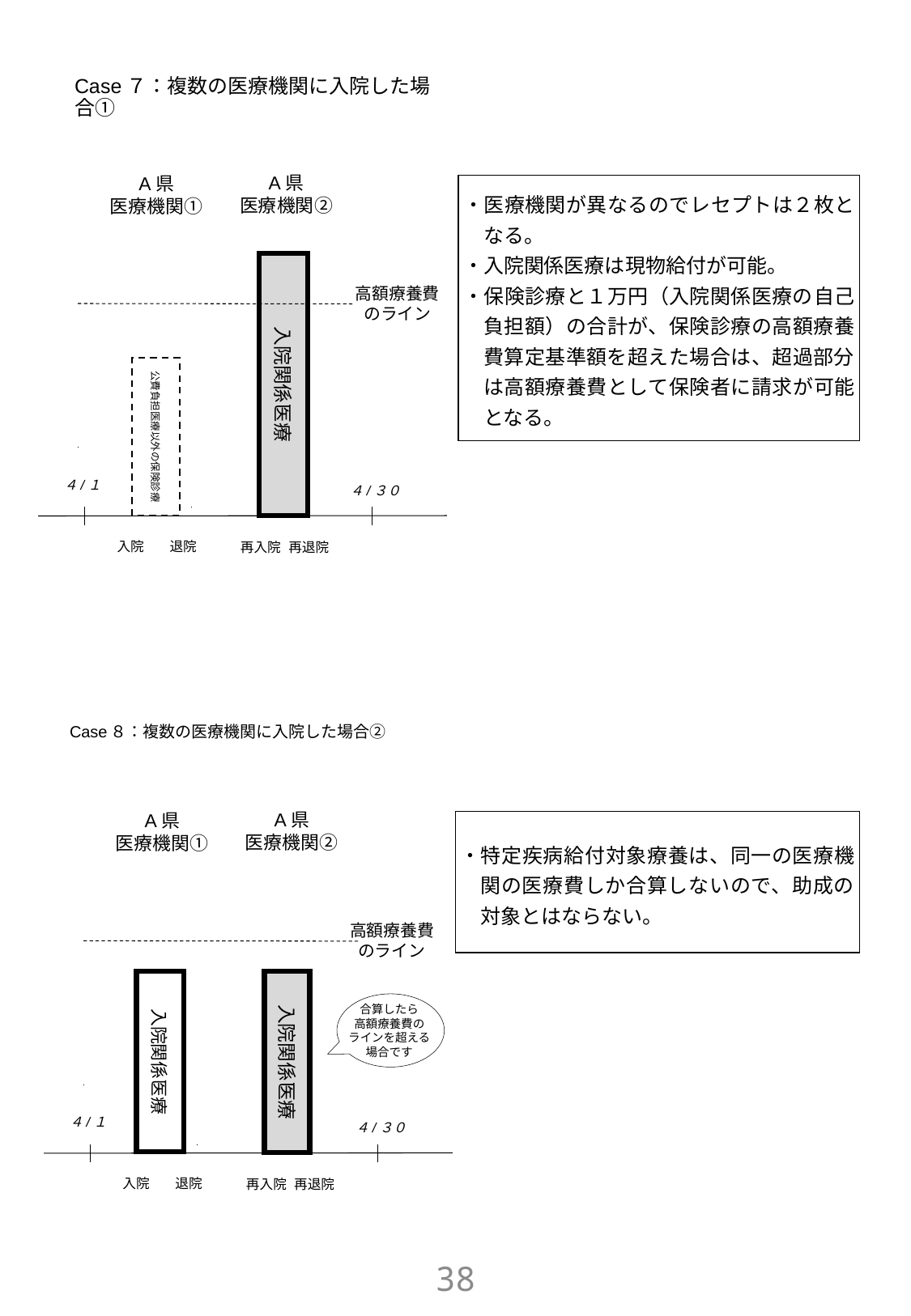

# Case７：複数の医療機関に入院した場合①
A県
医療機関②
A県
医療機関①
・医療機関が異なるのでレセプトは２枚となる。
・入院関係医療は現物給付が可能。
・保険診療と１万円（入院関係医療の自己負担額）の合計が、保険診療の高額療養費算定基準額を超えた場合は、超過部分は高額療養費として保険者に請求が可能となる。
入院関係医療
高額療養費
のライン
公費負担医療以外の保険診療
４/１
４/３０
入院
退院
再入院
再退院
Case８：複数の医療機関に入院した場合②
A県
医療機関②
A県
医療機関①
・特定疾病給付対象療養は、同一の医療機関の医療費しか合算しないので、助成の対象とはならない。
高額療養費
のライン
入院関係医療
入院関係医療

合算したら
高額療養費の
ラインを超える
場合です
４/１
４/３０
入院
退院
再入院
再退院
38